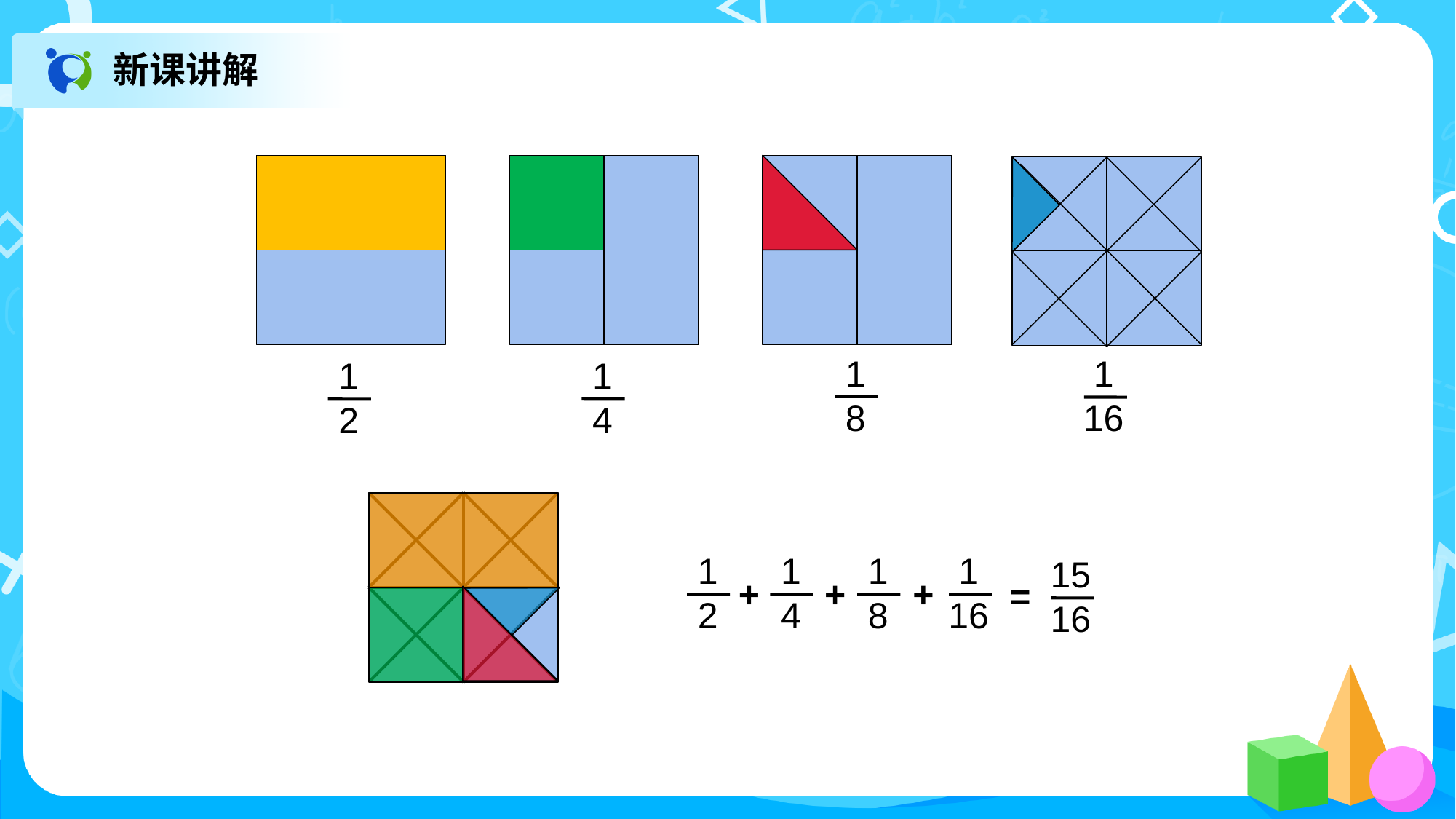

新课讲解

1
8

 1
16

1
4

1
2

1
2

1
4

+
=
1
8

+
 1
16

+
15
16